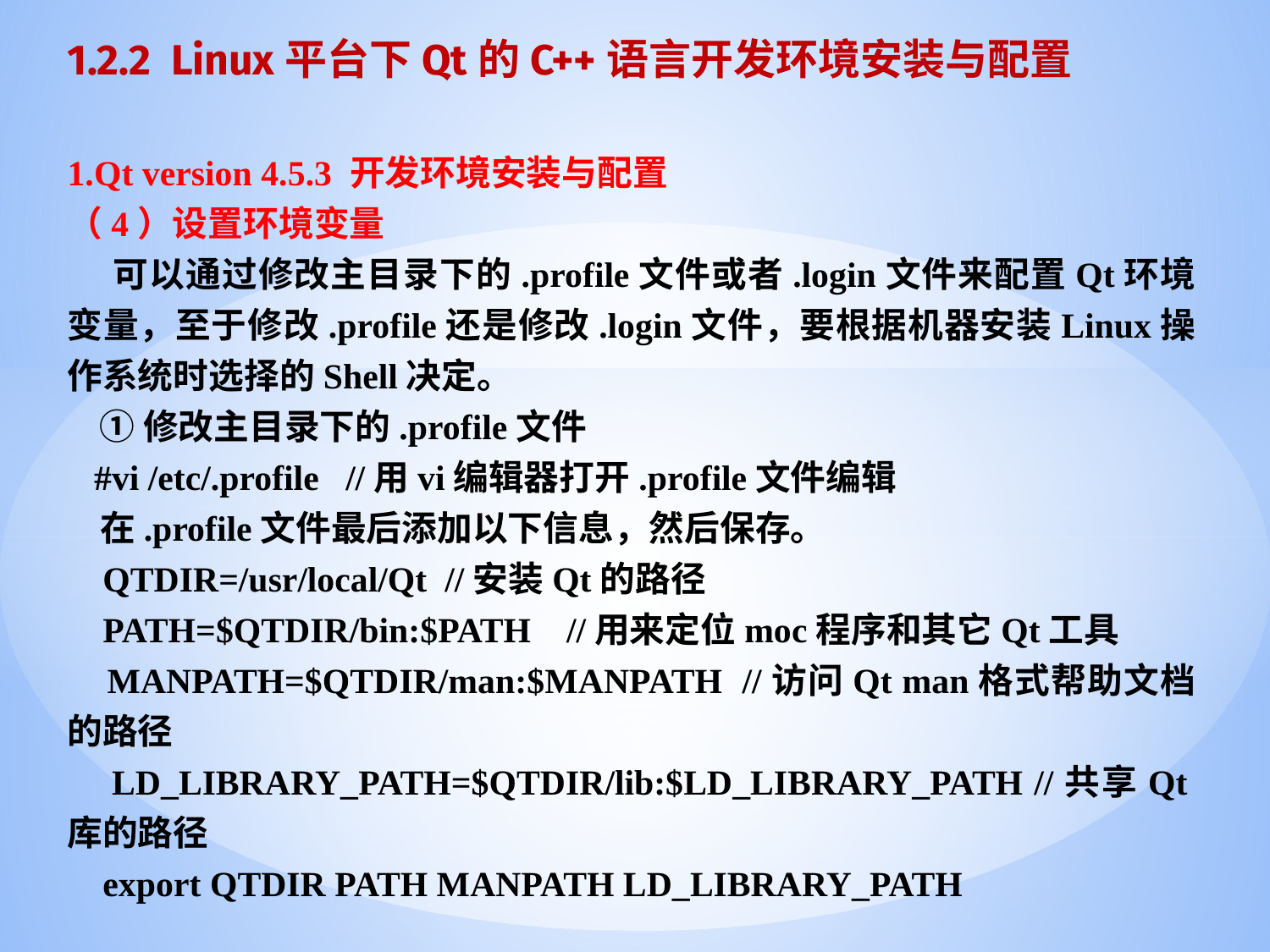

1.2.2  Linux平台下Qt的C++语言开发环境安装与配置
1.Qt version 4.5.3 开发环境安装与配置
（4）设置环境变量
    可以通过修改主目录下的.profile文件或者.login文件来配置Qt环境变量，至于修改.profile还是修改.login文件，要根据机器安装Linux操作系统时选择的Shell决定。
    ①修改主目录下的.profile文件
   #vi /etc/.profile   //用vi编辑器打开.profile文件编辑
   在.profile文件最后添加以下信息，然后保存。
    QTDIR=/usr/local/Qt  //安装Qt的路径
    PATH=$QTDIR/bin:$PATH    //用来定位moc程序和其它Qt工具
    MANPATH=$QTDIR/man:$MANPATH  //访问Qt man格式帮助文档的路径
    LD_LIBRARY_PATH=$QTDIR/lib:$LD_LIBRARY_PATH //共享Qt库的路径
    export QTDIR PATH MANPATH LD_LIBRARY_PATH